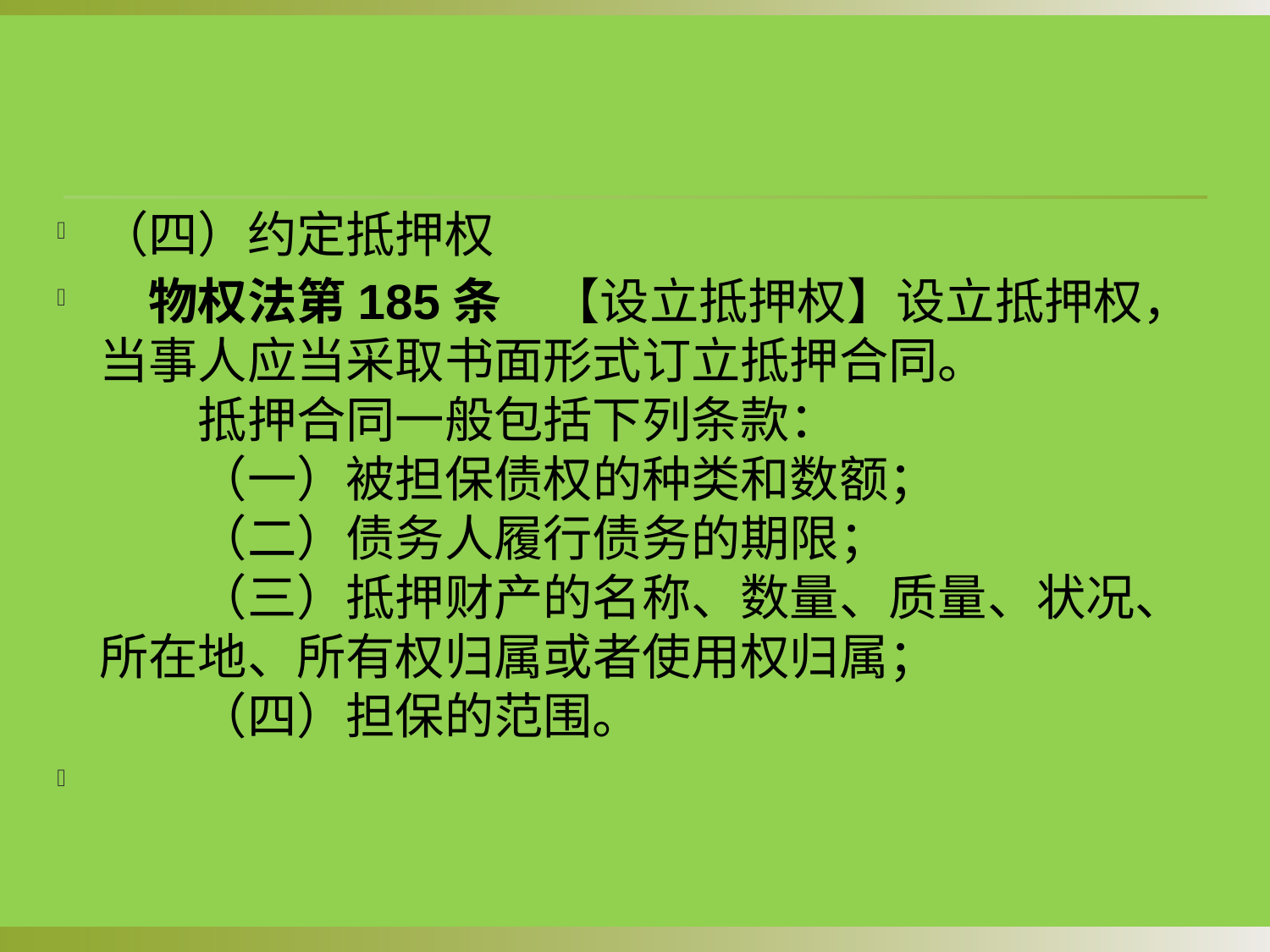

（四）约定抵押权
　物权法第185条　【设立抵押权】设立抵押权，当事人应当采取书面形式订立抵押合同。
　　抵押合同一般包括下列条款：
　　（一）被担保债权的种类和数额；
　　（二）债务人履行债务的期限；
　　（三）抵押财产的名称、数量、质量、状况、所在地、所有权归属或者使用权归属；
　　（四）担保的范围。